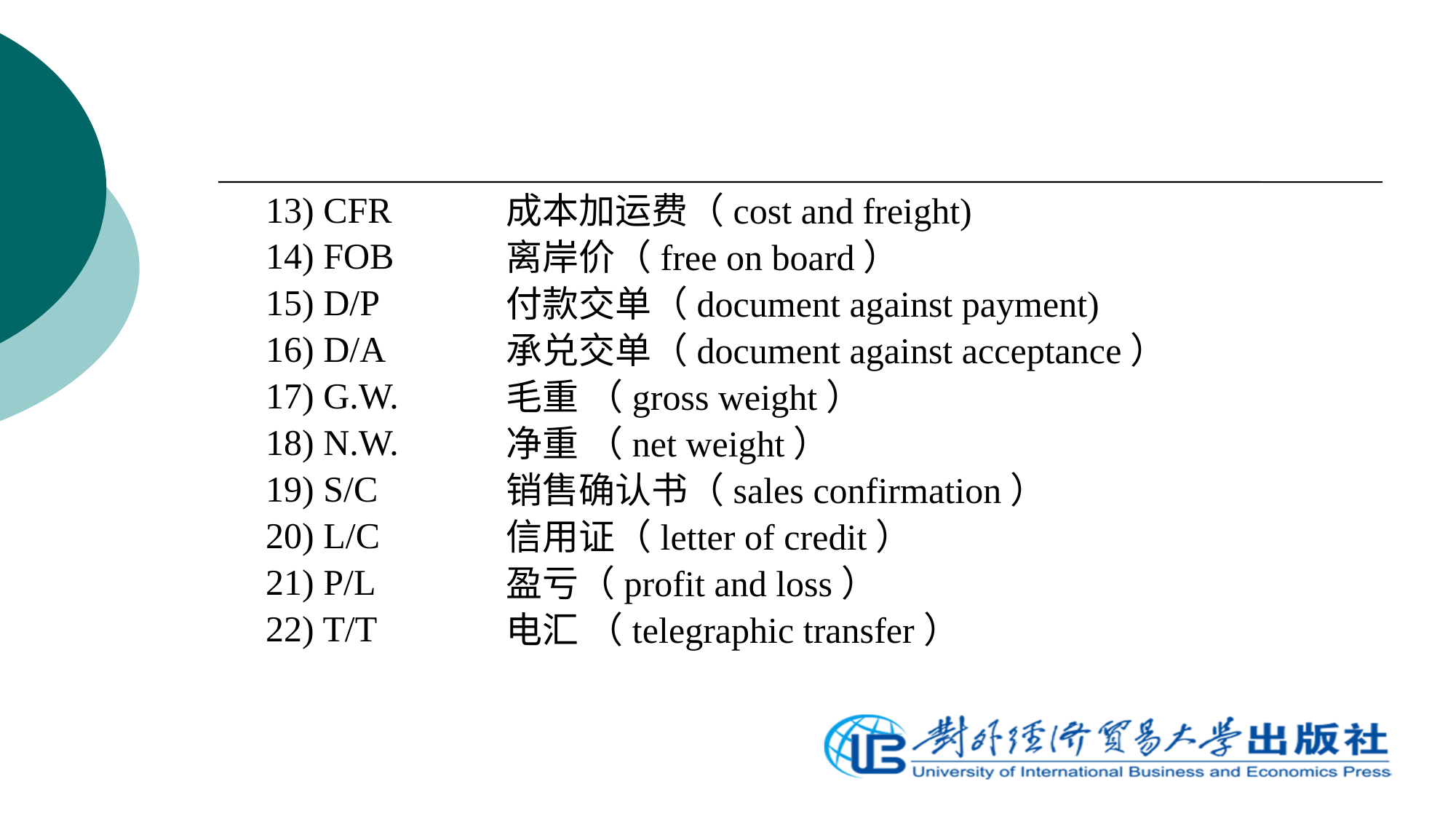

13) CFR
14) FOB
15) D/P
16) D/A
17) G.W.
18) N.W.
19) S/C
20) L/C
21) P/L
22) T/T
成本加运费（cost and freight)
离岸价（free on board）
付款交单（document against payment)
承兑交单（document against acceptance）
毛重 （gross weight）
净重 （net weight）
销售确认书（sales confirmation）
信用证（letter of credit）
盈亏（profit and loss）
电汇 （telegraphic transfer）